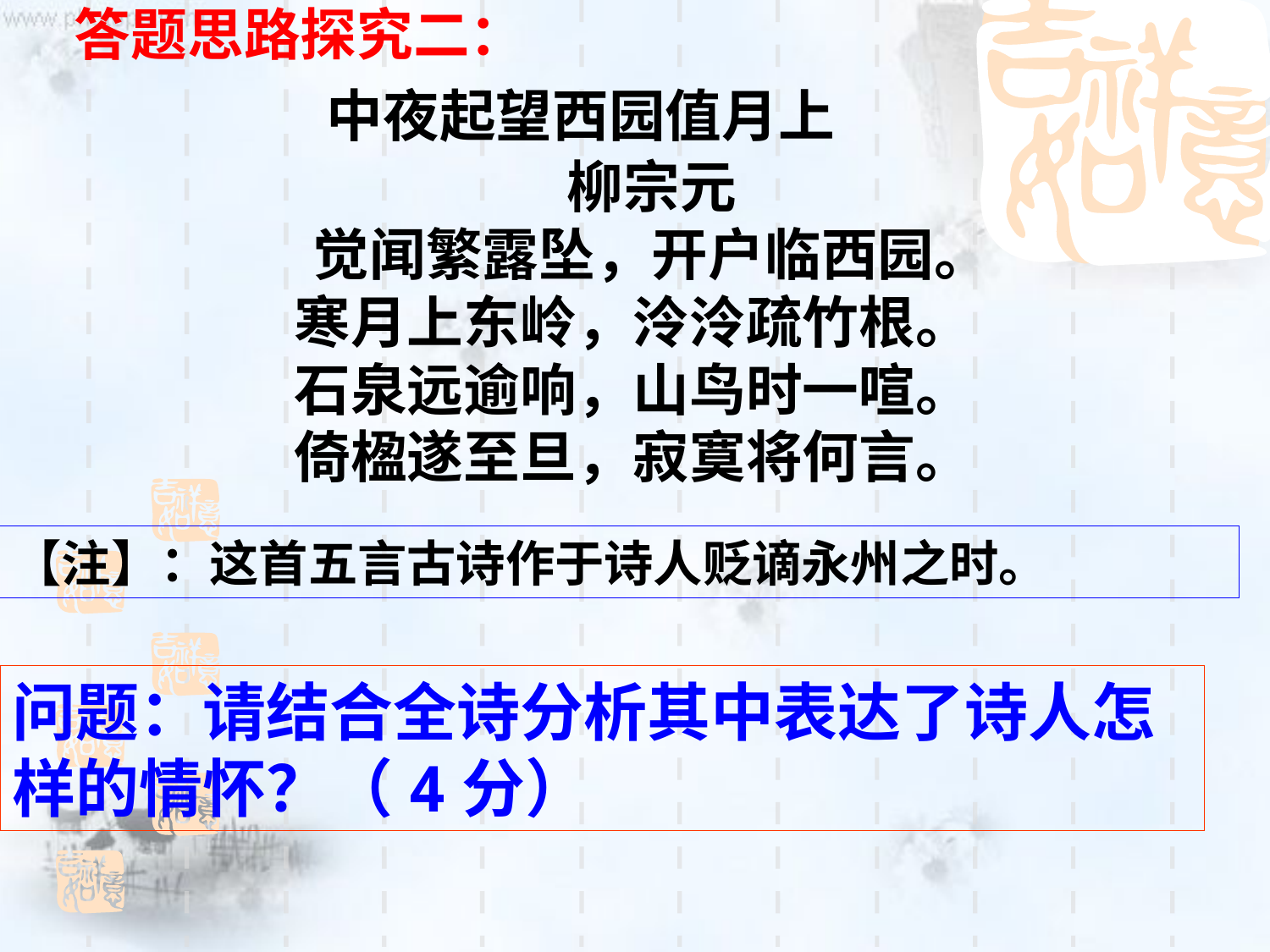

答题思路探究二：
               中夜起望西园值月上
柳宗元
觉闻繁露坠，开户临西园。
寒月上东岭，泠泠疏竹根。
石泉远逾响，山鸟时一喧。
倚楹遂至旦，寂寞将何言。
【注】：这首五言古诗作于诗人贬谪永州之时。
问题：请结合全诗分析其中表达了诗人怎样的情怀？（4分）